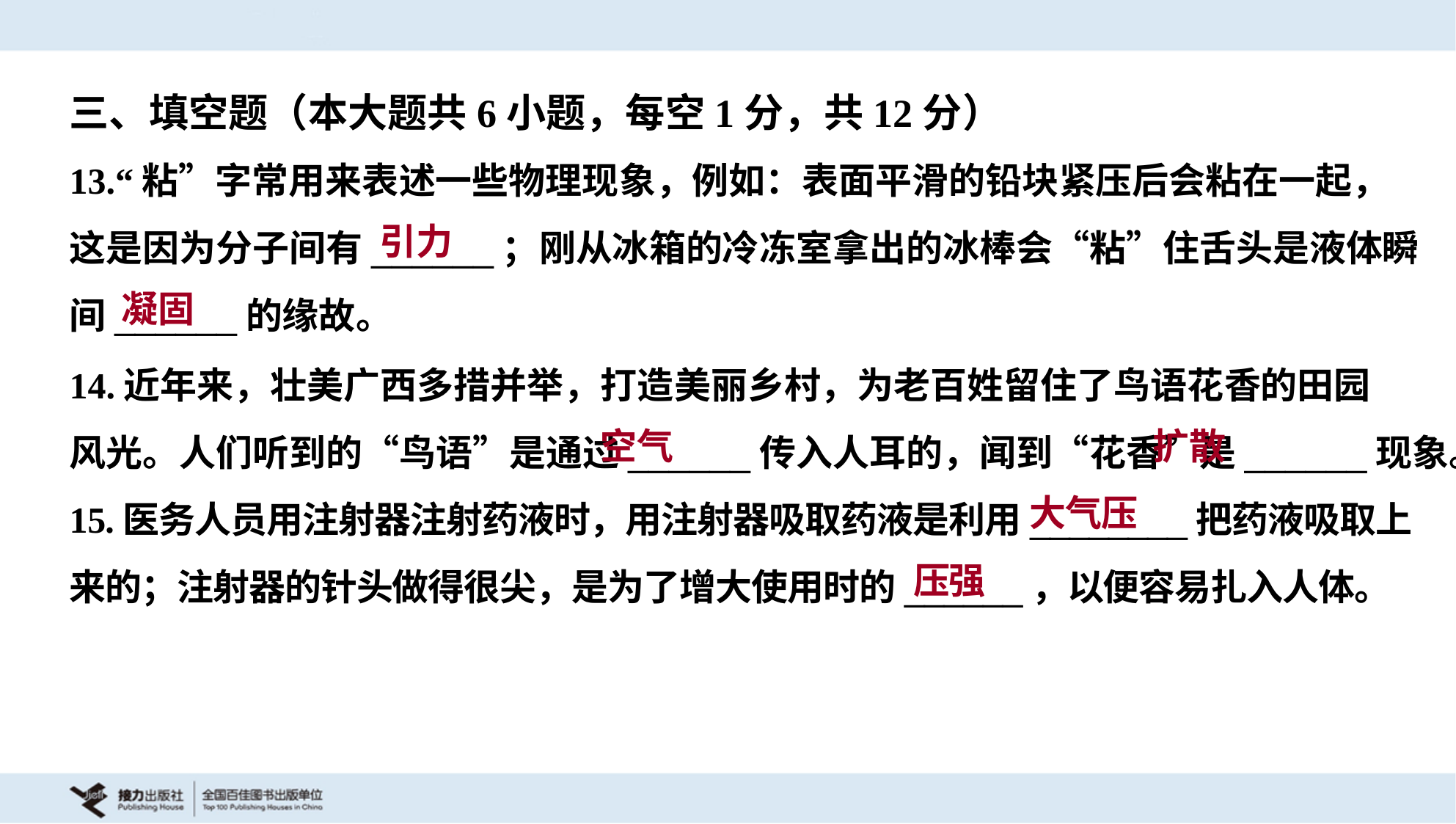

三、填空题（本大题共6小题，每空1分，共12分）
13.“粘”字常用来表述一些物理现象，例如：表面平滑的铅块紧压后会粘在一起，
这是因为分子间有______；刚从冰箱的冷冻室拿出的冰棒会“粘”住舌头是液体瞬
间______的缘故。
引力
凝固
14.近年来，壮美广西多措并举，打造美丽乡村，为老百姓留住了鸟语花香的田园
风光。人们听到的“鸟语”是通过______传入人耳的，闻到“花香”是______现象。
15.医务人员用注射器注射药液时，用注射器吸取药液是利用________把药液吸取上
来的；注射器的针头做得很尖，是为了增大使用时的______，以便容易扎入人体。
空气
扩散
大气压
压强